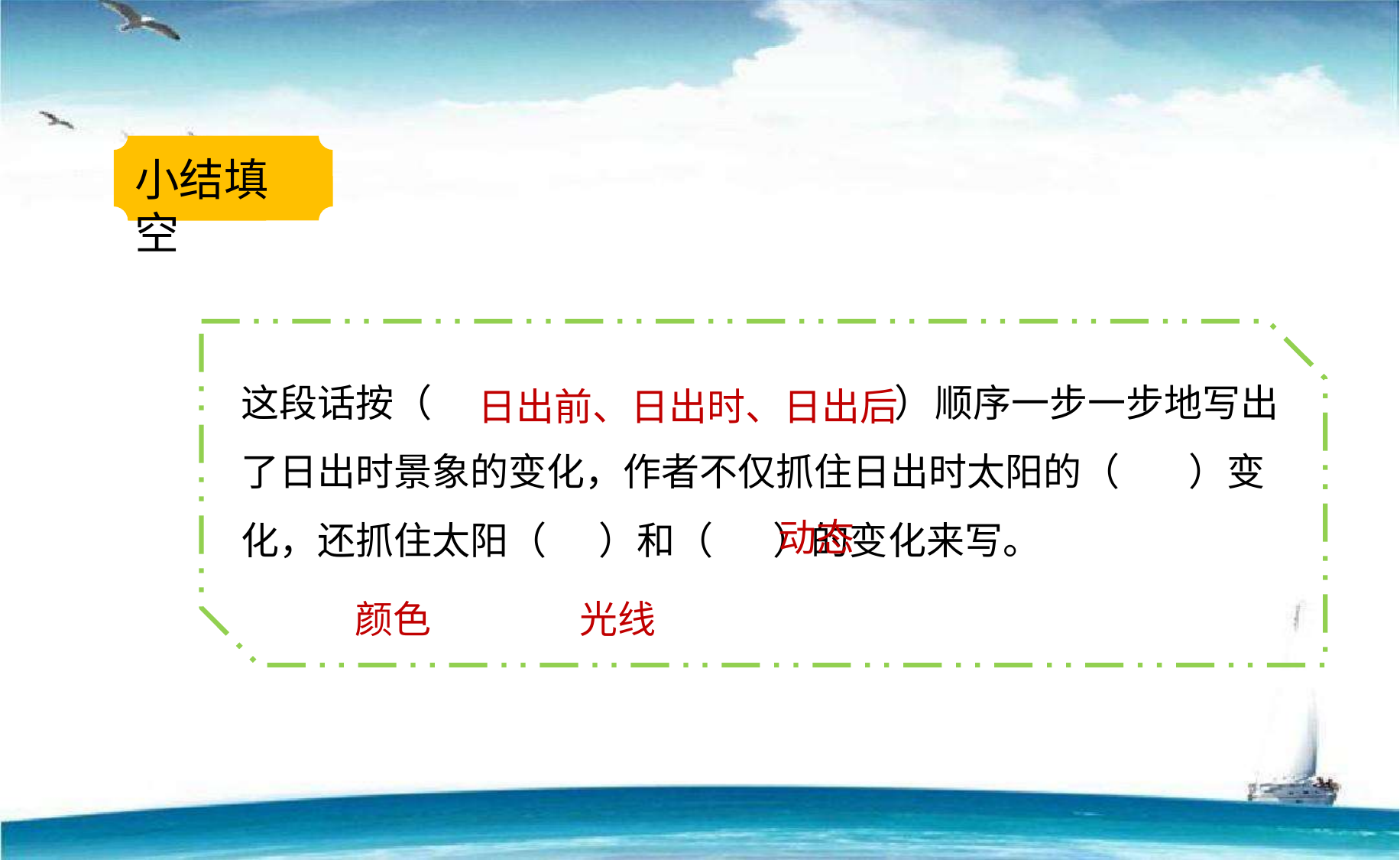

小结填空
这段话按（                                                      ）顺序一步一步地写出了日出时景象的变化，作者不仅抓住日出时太阳的（        ）变化，还抓住太阳（      ）和（       ）的变化来写。

日出前、日出时、日出后
动态
颜色
 光线